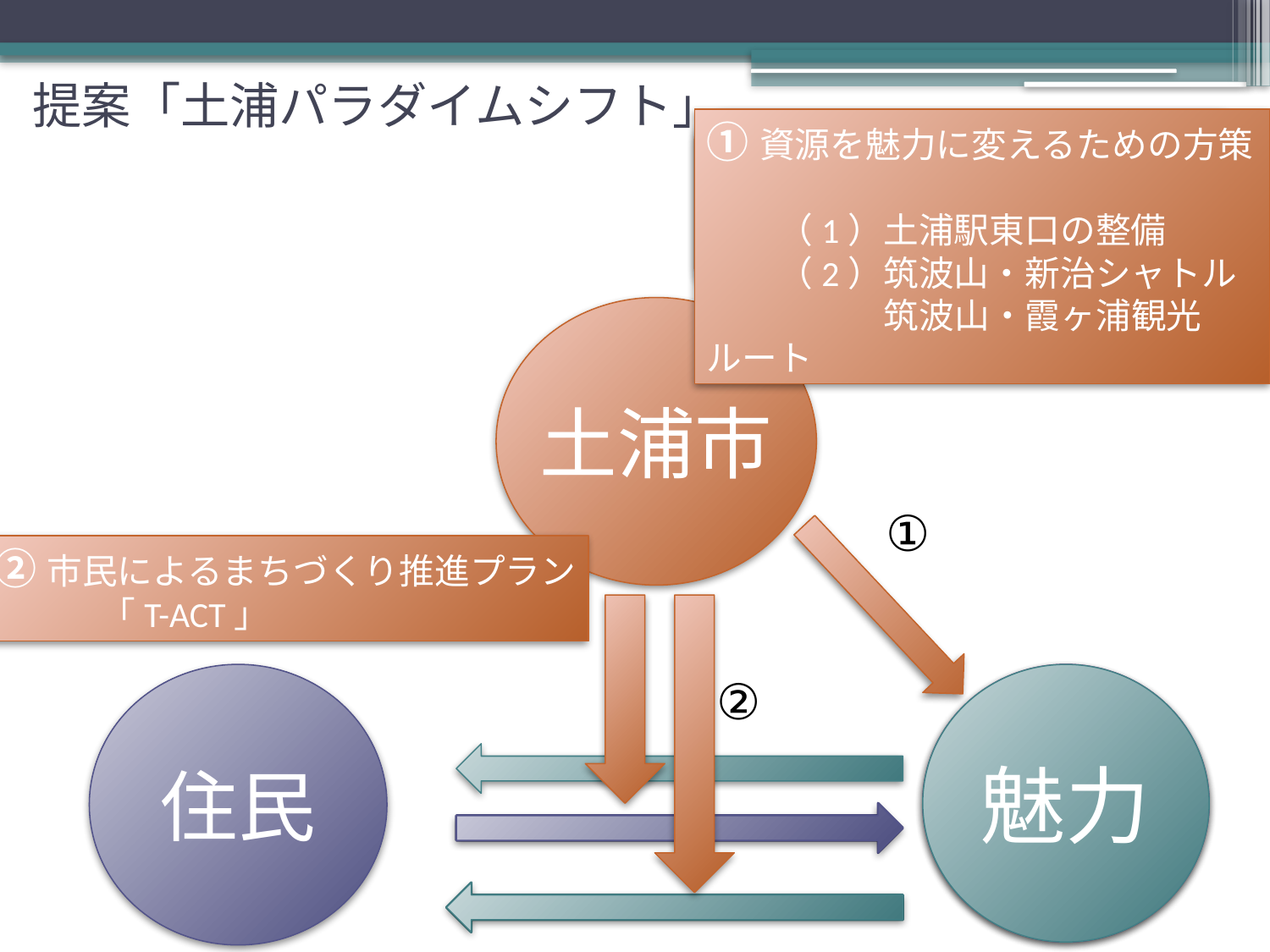

# 提案「土浦パラダイムシフト」
①資源を魅力に変えるための方策
　　（1）土浦駅東口の整備
　　（2）筑波山・新治シャトル
　　　　　筑波山・霞ヶ浦観光ルート

土浦市

①
②市民によるまちづくり推進プラン
　　　「T-ACT」

住民
②
資源
魅力